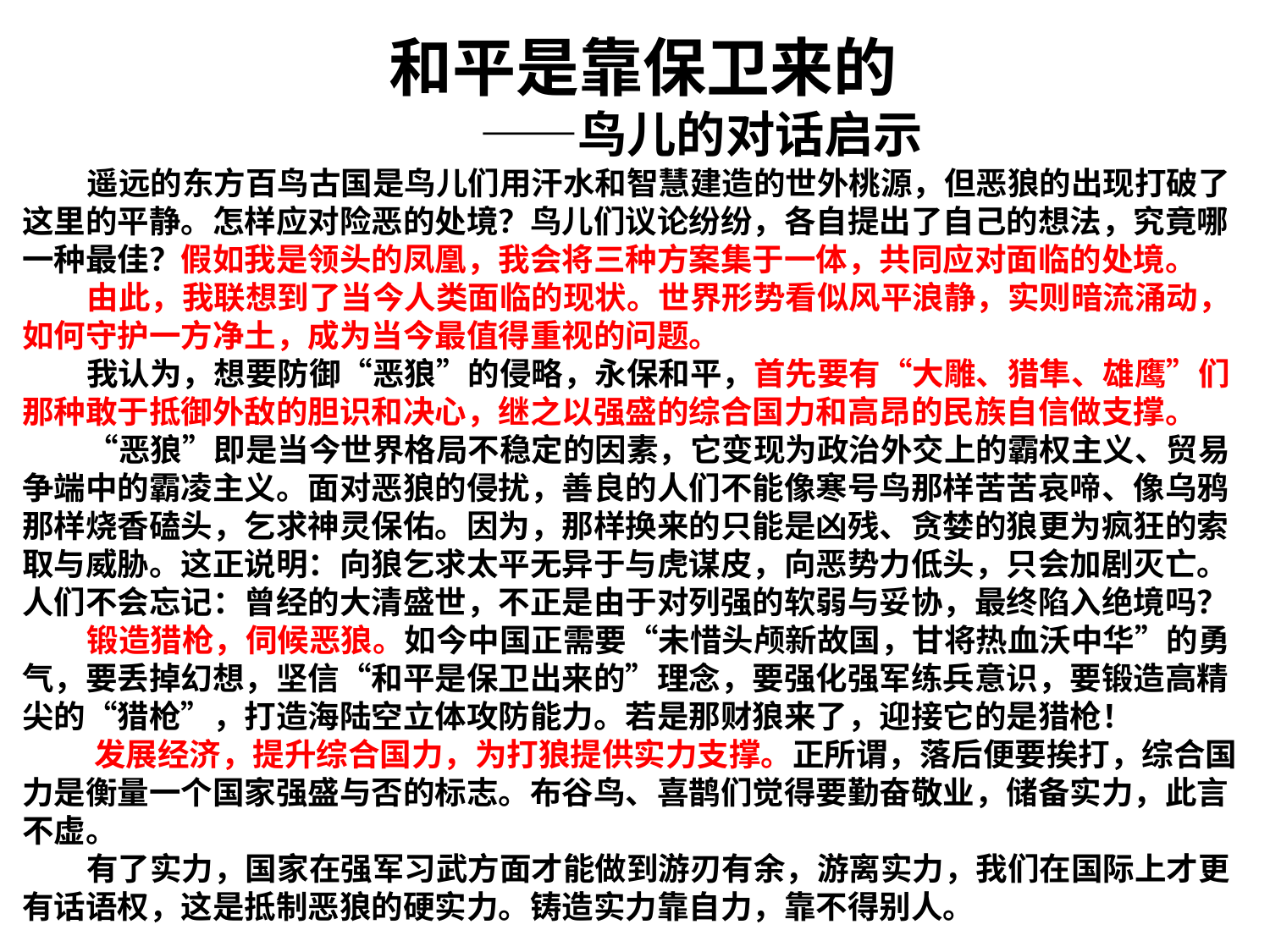

# 和平是靠保卫来的 ——鸟儿的对话启示 遥远的东方百鸟古国是鸟儿们用汗水和智慧建造的世外桃源，但恶狼的出现打破了这里的平静。怎样应对险恶的处境？鸟儿们议论纷纷，各自提出了自己的想法，究竟哪一种最佳？假如我是领头的凤凰，我会将三种方案集于一体，共同应对面临的处境。 由此，我联想到了当今人类面临的现状。世界形势看似风平浪静，实则暗流涌动，如何守护一方净土，成为当今最值得重视的问题。 我认为，想要防御“恶狼”的侵略，永保和平，首先要有“大雕、猎隼、雄鹰”们那种敢于抵御外敌的胆识和决心，继之以强盛的综合国力和高昂的民族自信做支撑。 “恶狼”即是当今世界格局不稳定的因素，它变现为政治外交上的霸权主义、贸易争端中的霸凌主义。面对恶狼的侵扰，善良的人们不能像寒号鸟那样苦苦哀啼、像乌鸦那样烧香磕头，乞求神灵保佑。因为，那样换来的只能是凶残、贪婪的狼更为疯狂的索取与威胁。这正说明：向狼乞求太平无异于与虎谋皮，向恶势力低头，只会加剧灭亡。人们不会忘记：曾经的大清盛世，不正是由于对列强的软弱与妥协，最终陷入绝境吗？ 锻造猎枪，伺候恶狼。如今中国正需要“未惜头颅新故国，甘将热血沃中华”的勇气，要丢掉幻想，坚信“和平是保卫出来的”理念，要强化强军练兵意识，要锻造高精尖的“猎枪”，打造海陆空立体攻防能力。若是那财狼来了，迎接它的是猎枪！ 发展经济，提升综合国力，为打狼提供实力支撑。正所谓，落后便要挨打，综合国力是衡量一个国家强盛与否的标志。布谷鸟、喜鹊们觉得要勤奋敬业，储备实力，此言不虚。 有了实力，国家在强军习武方面才能做到游刃有余，游离实力，我们在国际上才更有话语权，这是抵制恶狼的硬实力。铸造实力靠自力，靠不得别人。